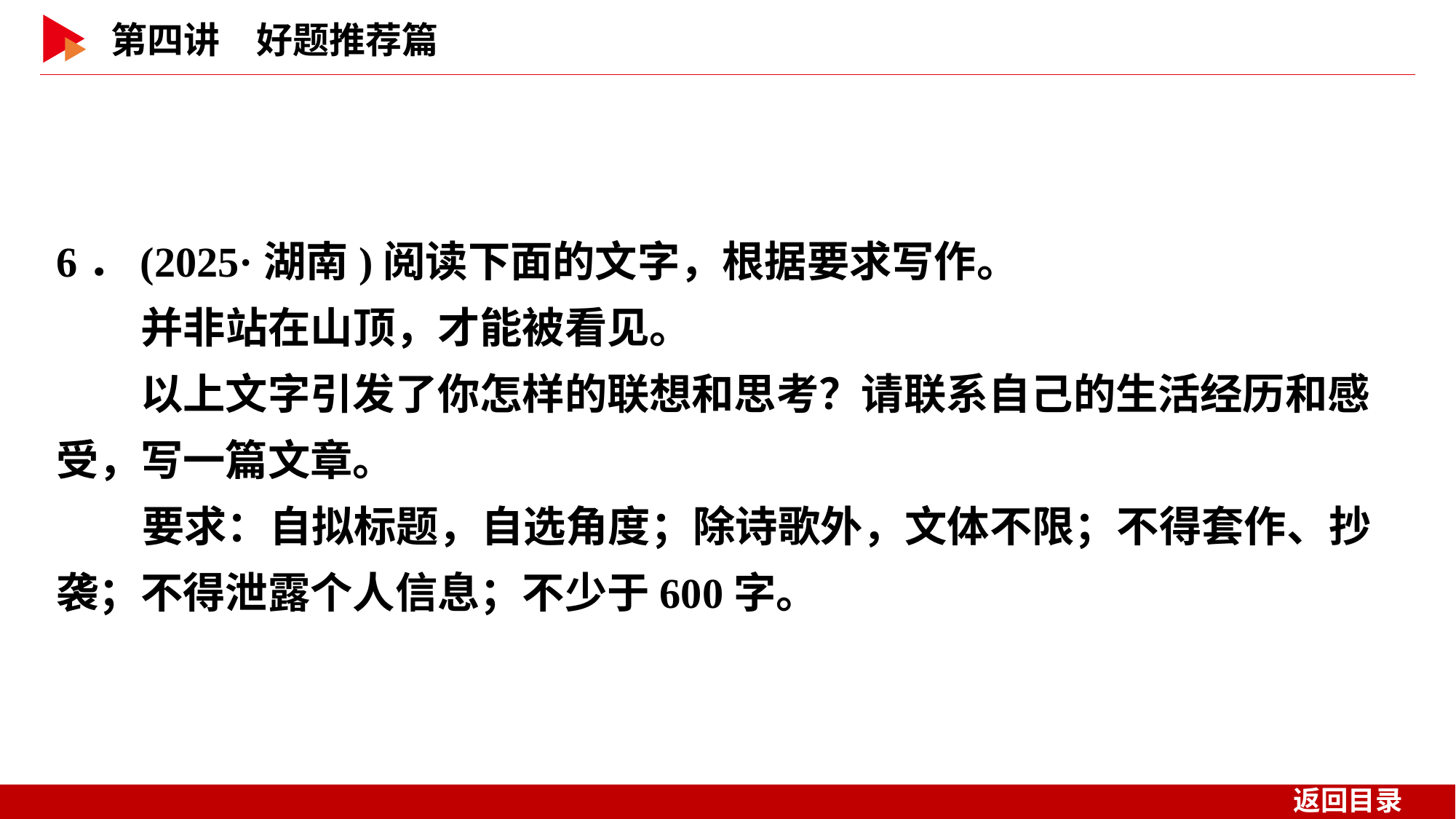

6．(2025·湖南)阅读下面的文字，根据要求写作。
　　并非站在山顶，才能被看见。
　　以上文字引发了你怎样的联想和思考？请联系自己的生活经历和感受，写一篇文章。
要求：自拟标题，自选角度；除诗歌外，文体不限；不得套作、抄袭；不得泄露个人信息；不少于600字。